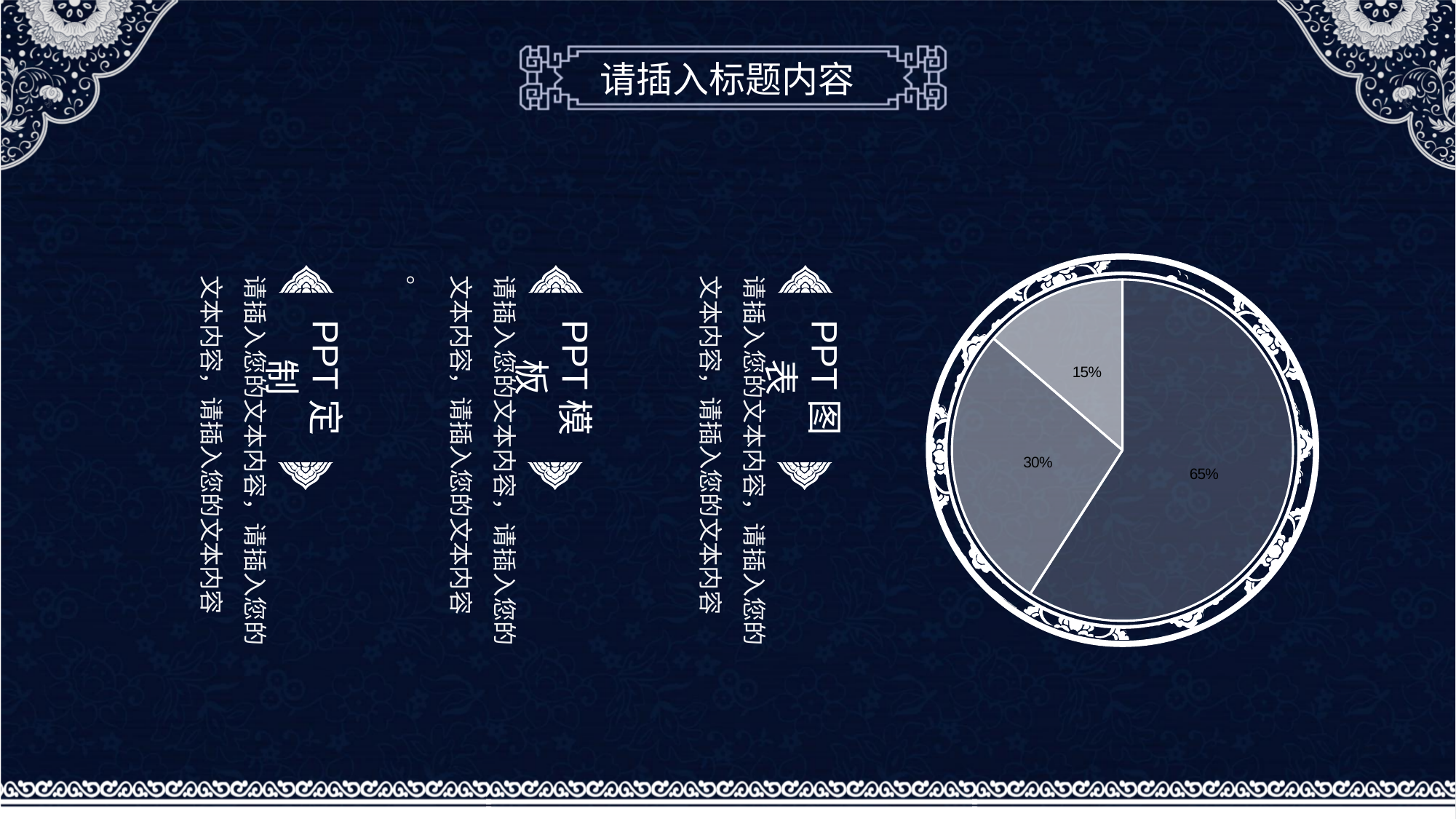

请插入标题内容

请插入您的文本内容，请插入您的文本内容，请插入您的文本内容

请插入您的文本内容，请插入您的文本内容，请插入您的文本内容
。

请插入您的文本内容，请插入您的文本内容，请插入您的文本内容

### Chart

| Category | 销售额 |
|---|---|
| 第一季度 | 0.65 |
| 第二季度 | 0.3 |
| 第三季度 | 0.15 |
PPT定制
PPT模板
PPT图表